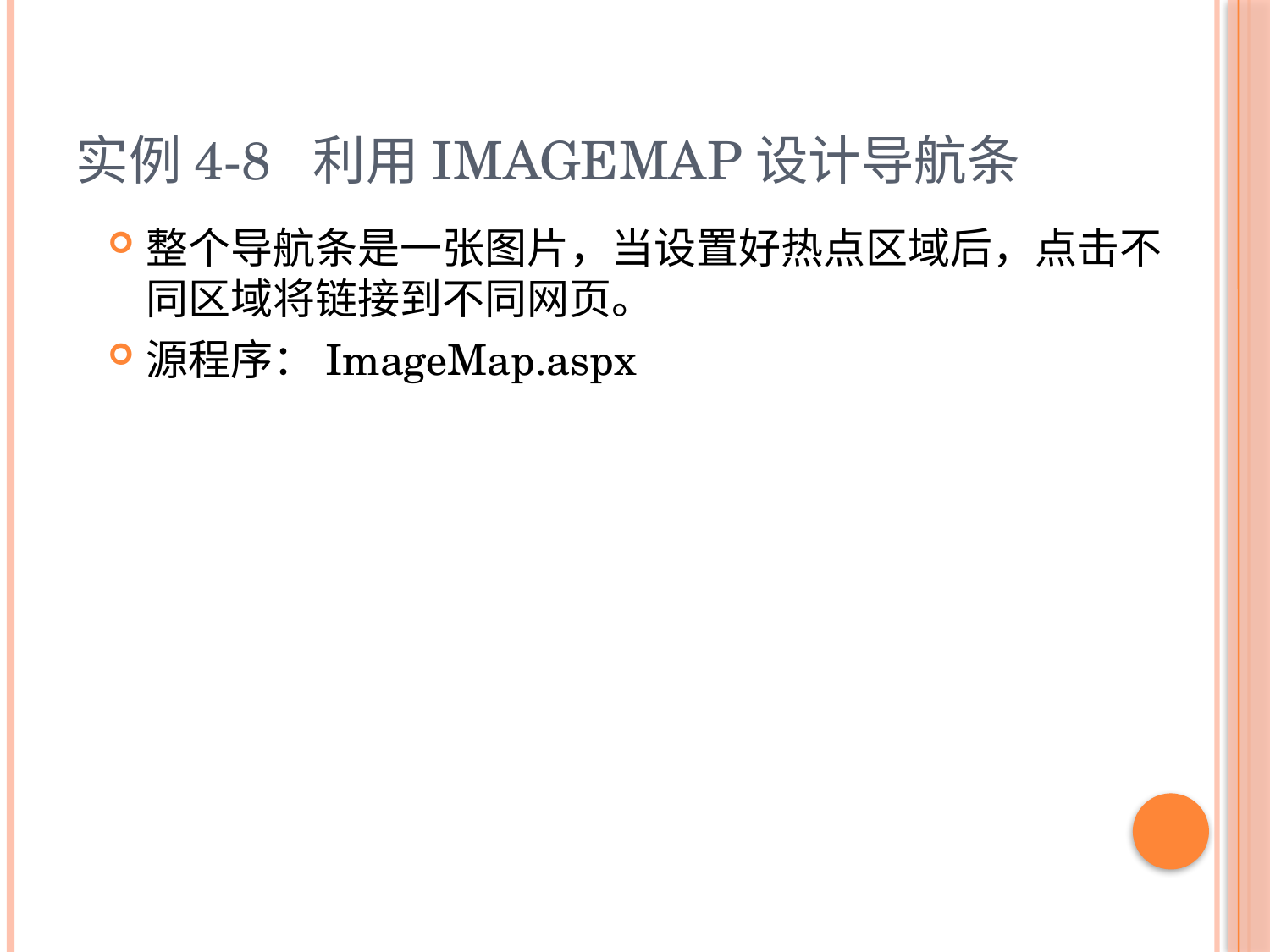

# 实例4-8  利用ImageMap设计导航条
整个导航条是一张图片，当设置好热点区域后，点击不同区域将链接到不同网页。
源程序：ImageMap.aspx
46